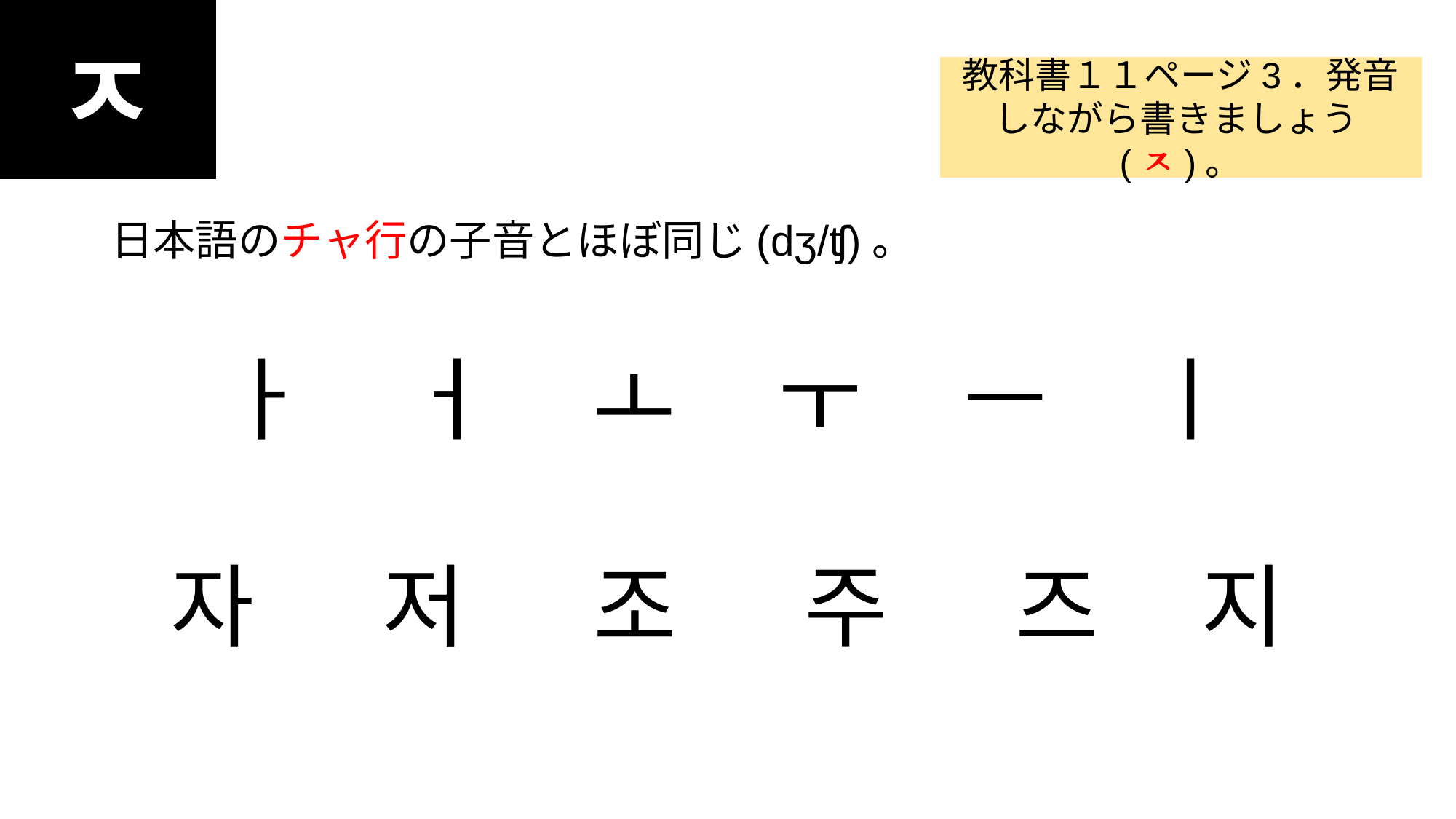

ㅈ
#
教科書１１ページ3．発音しながら書きましょう(ㅈ)。

日本語のチャ行の子音とほぼ同じ(dʒ/ʧ)。

ㅏ    ㅓ    ㅗ    ㅜ    ㅡ    ㅣ

자     저     조     주     즈    지